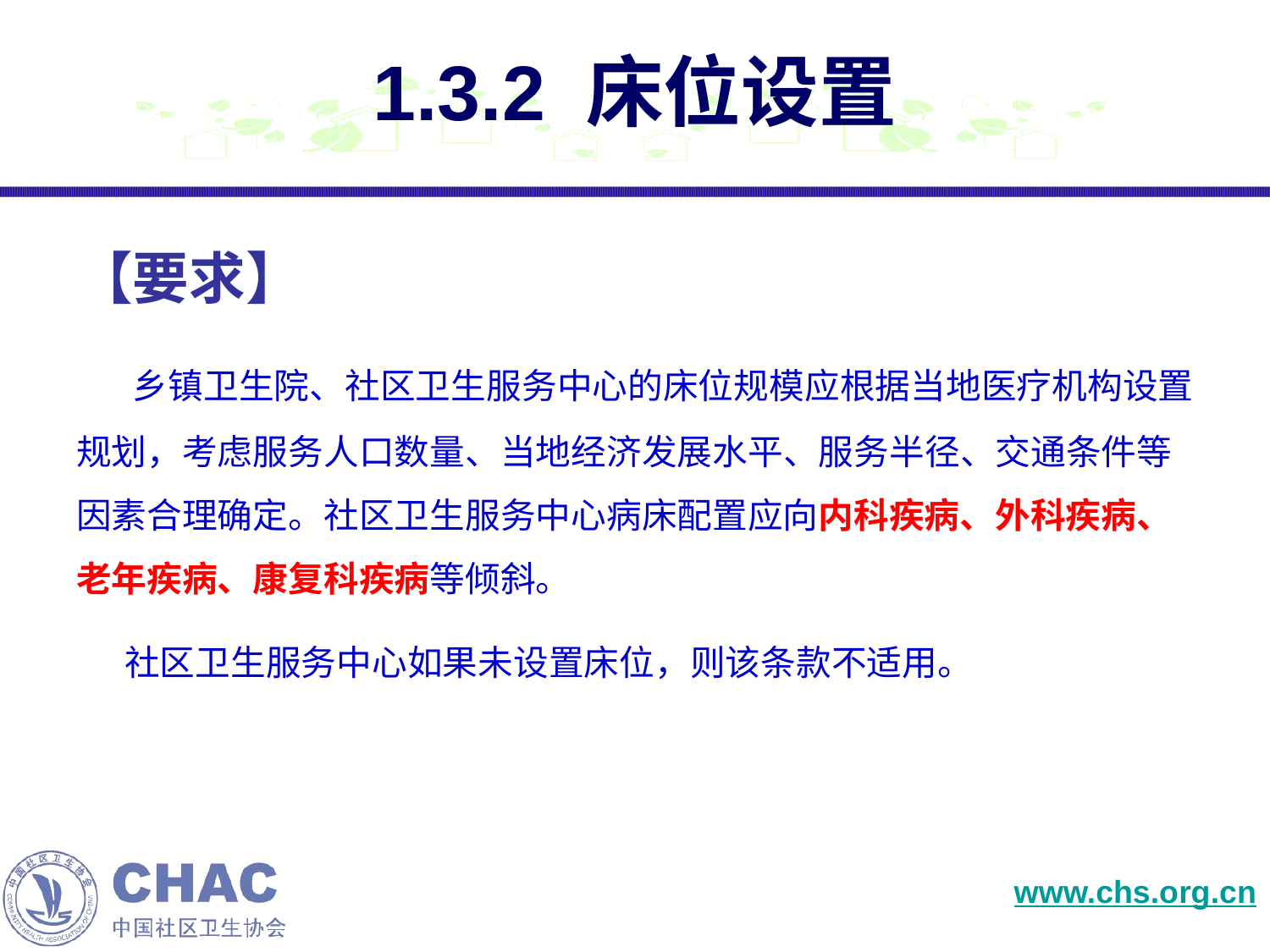

# 1.3.2 床位设置
【要求】
    乡镇卫生院、社区卫生服务中心的床位规模应根据当地医疗机构设置规划，考虑服务人口数量、当地经济发展水平、服务半径、交通条件等因素合理确定。社区卫生服务中心病床配置应向内科疾病、外科疾病、老年疾病、康复科疾病等倾斜。
    社区卫生服务中心如果未设置床位，则该条款不适用。